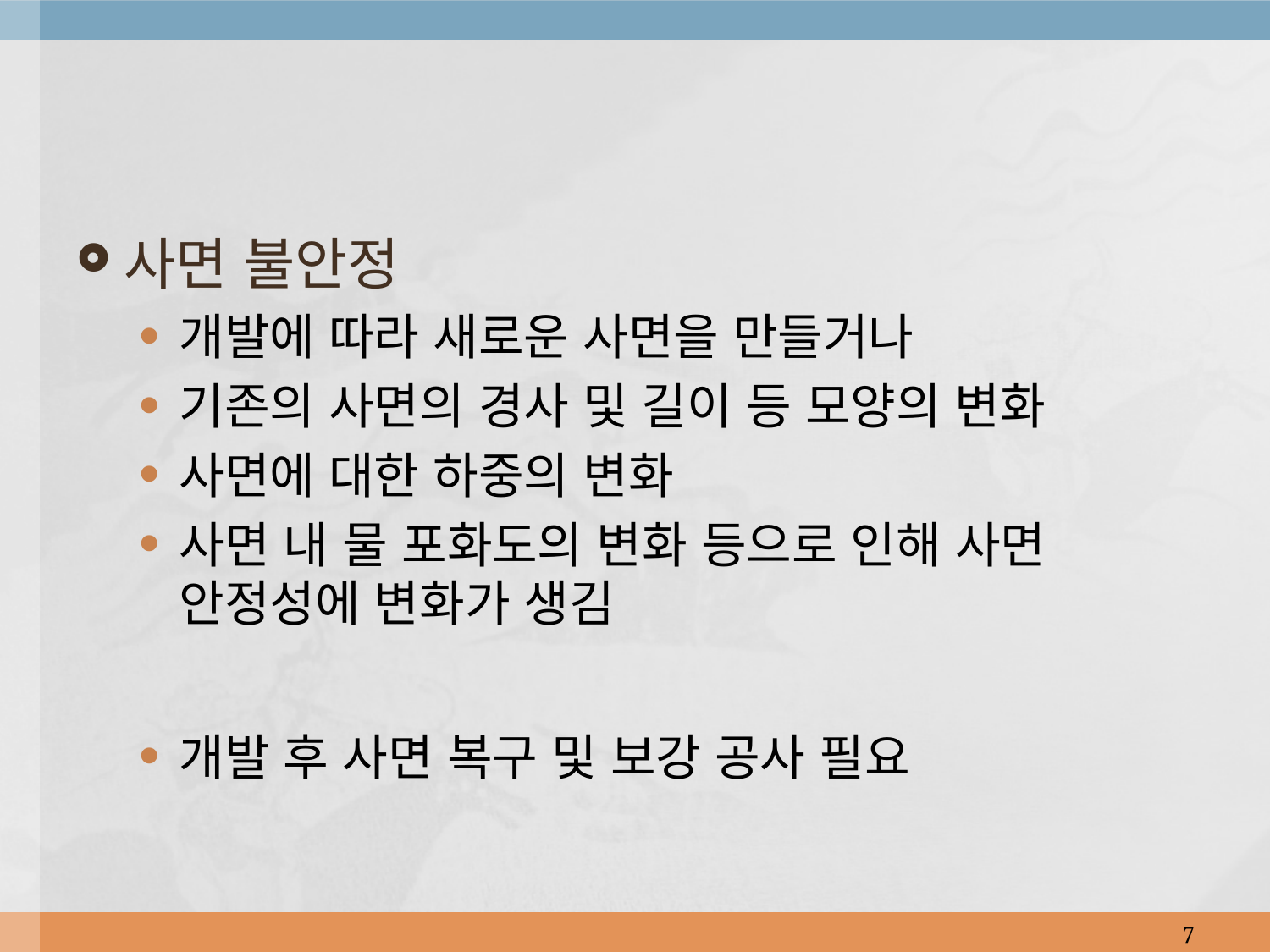

#
사면 불안정
개발에 따라 새로운 사면을 만들거나
기존의 사면의 경사 및 길이 등 모양의 변화
사면에 대한 하중의 변화
사면 내 물 포화도의 변화 등으로 인해 사면 안정성에 변화가 생김

개발 후 사면 복구 및 보강 공사 필요
7